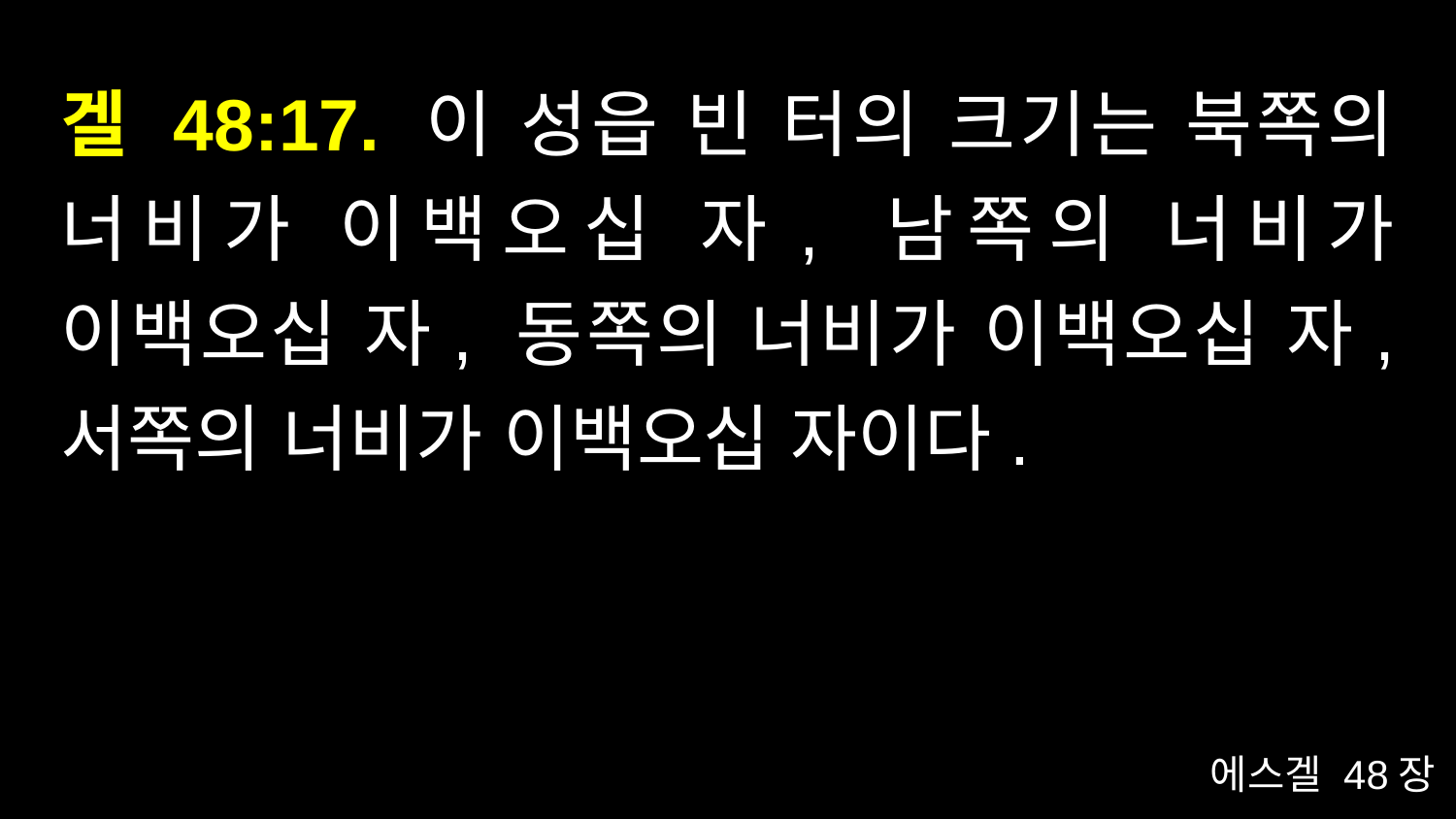

# 겔 48:17. 이 성읍 빈 터의 크기는 북쪽의 너비가 이백오십 자, 남쪽의 너비가 이백오십 자, 동쪽의 너비가 이백오십 자, 서쪽의 너비가 이백오십 자이다.
에스겔 48장